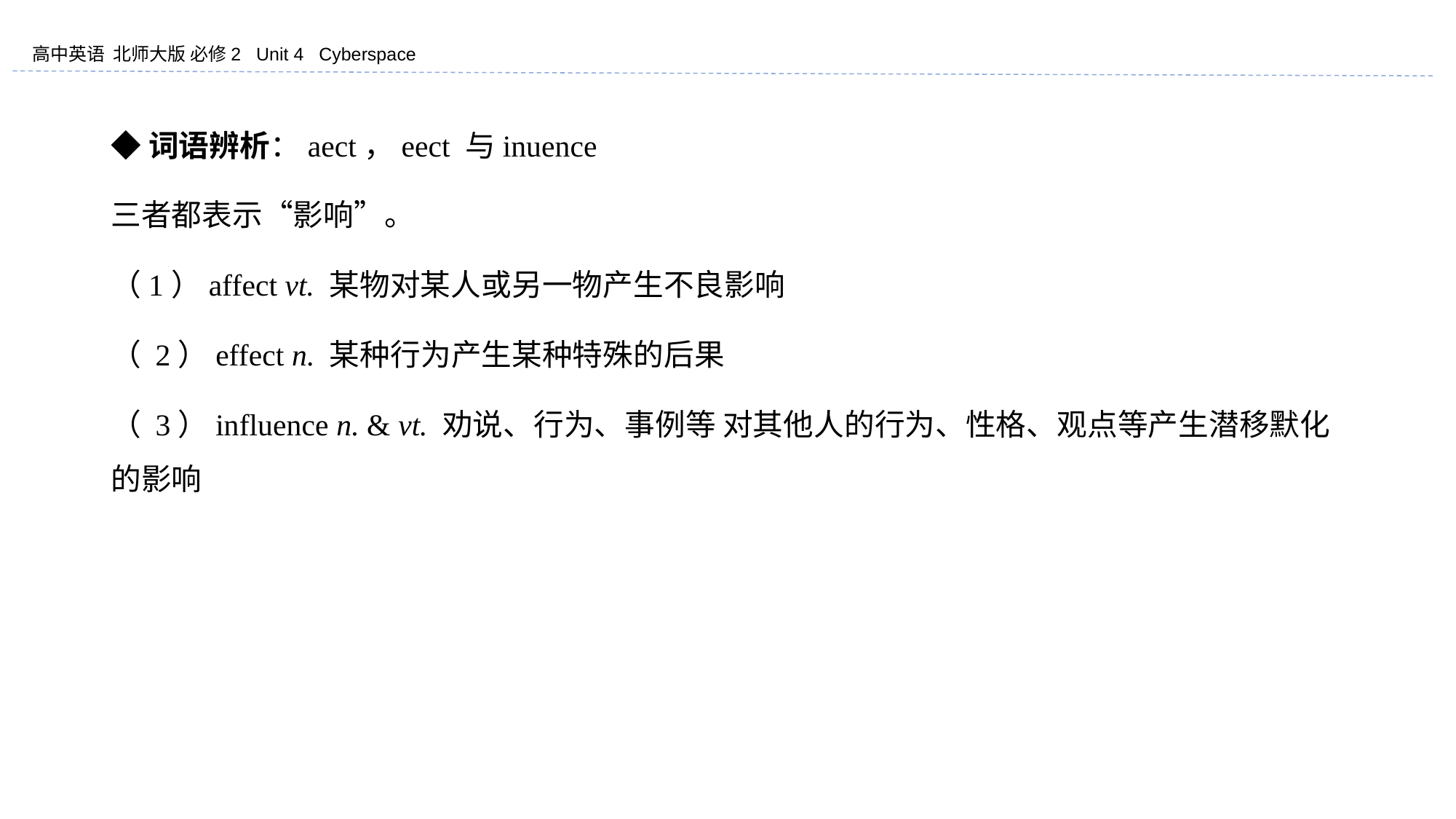

◆词语辨析：aect，eect 与inuence
三者都表示“影响”。
（1）affect vt. 某物对某人或另一物产生不良影响
（ 2）effect n. 某种行为产生某种特殊的后果
（ 3）influence n. & vt. 劝说、行为、事例等 对其他人的行为、性格、观点等产生潜移默化的影响